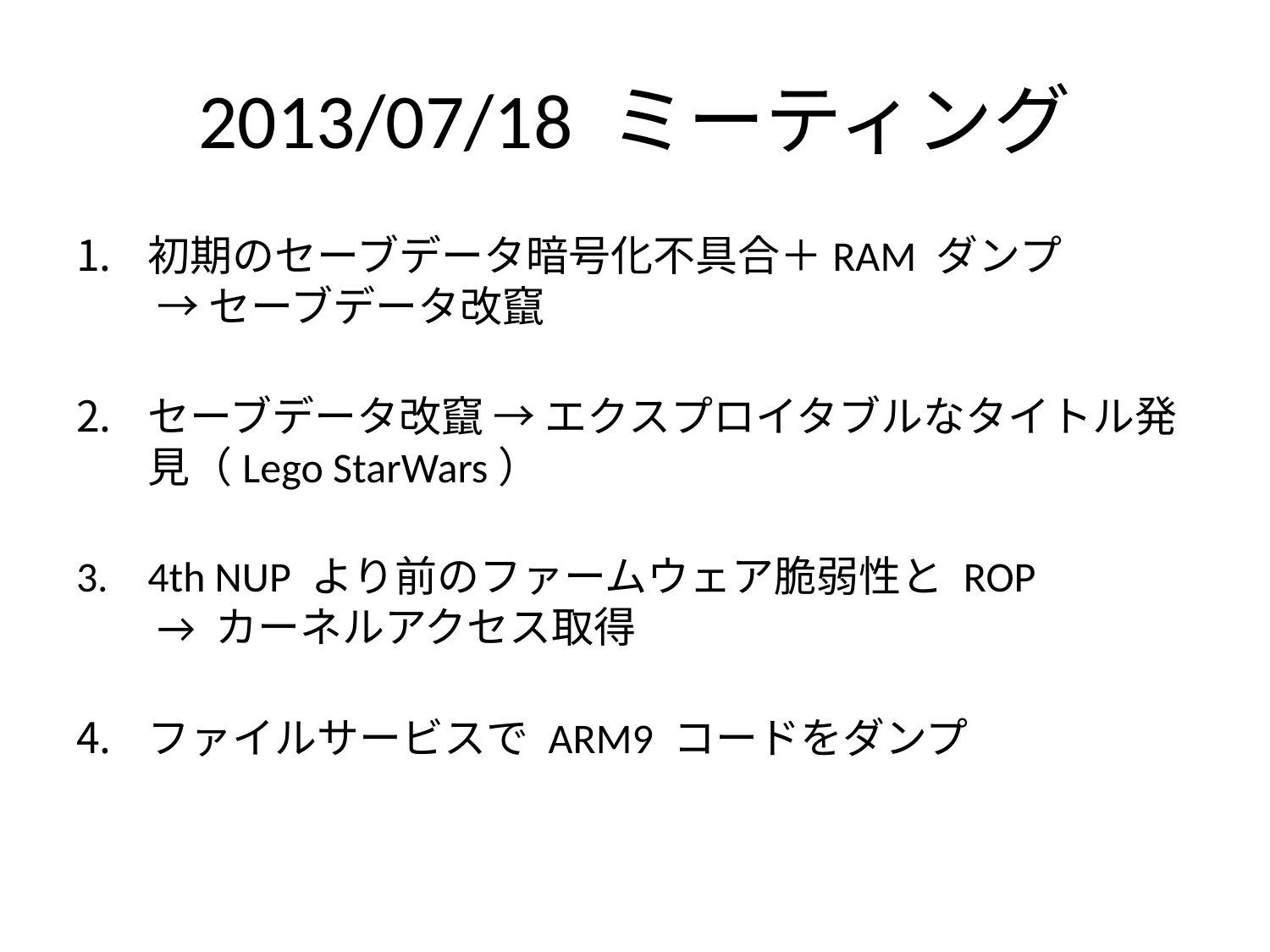

# 2013/07/18 ミーティング
初期のセーブデータ暗号化不具合＋RAM ダンプ
 → セーブデータ改竄
セーブデータ改竄 → エクスプロイタブルなタイトル発見（Lego StarWars）
4th NUP より前のファームウェア脆弱性と ROP
 → カーネルアクセス取得
ファイルサービスで ARM9 コードをダンプ